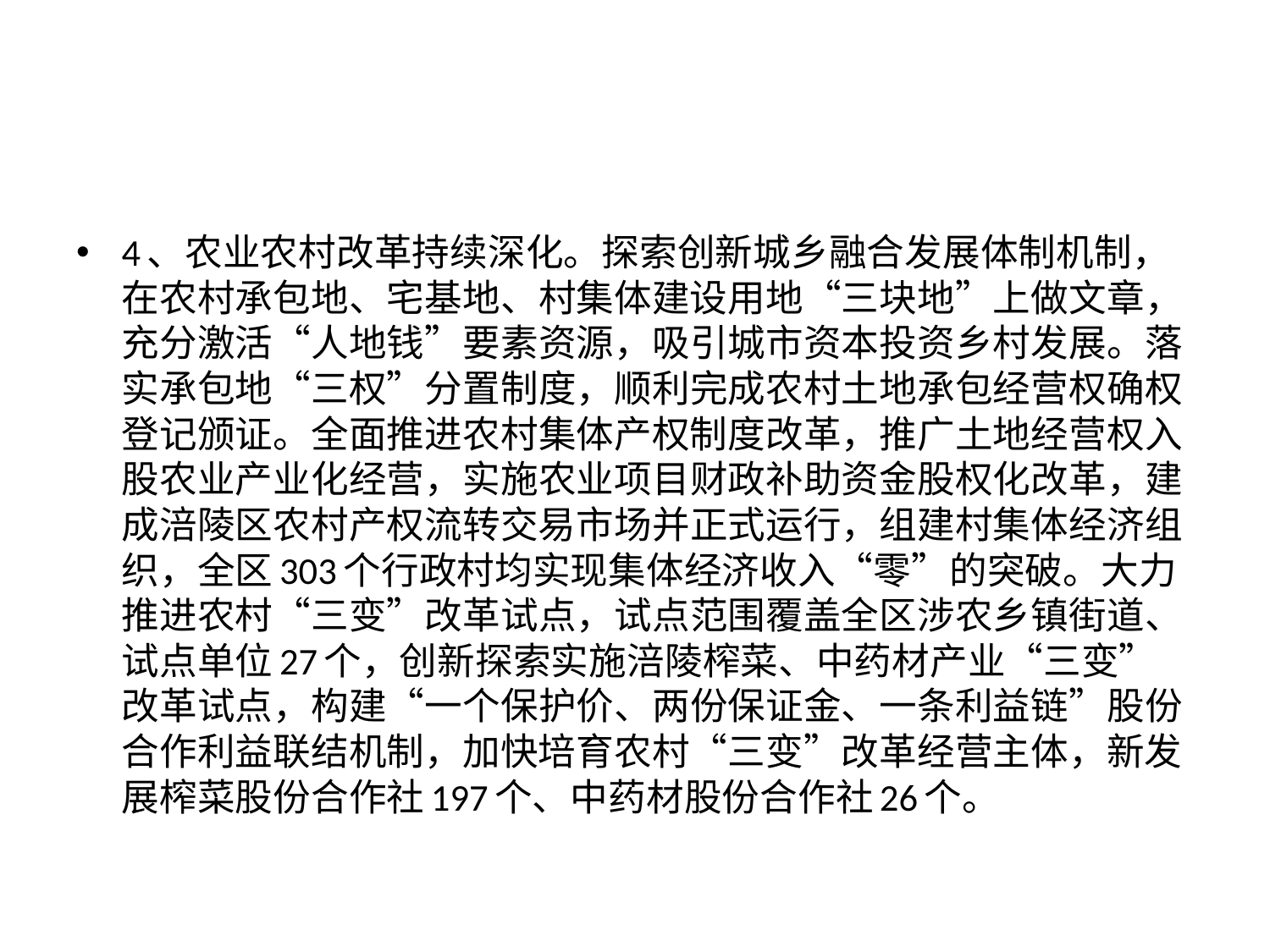

#
4、农业农村改革持续深化。探索创新城乡融合发展体制机制，在农村承包地、宅基地、村集体建设用地“三块地”上做文章，充分激活“人地钱”要素资源，吸引城市资本投资乡村发展。落实承包地“三权”分置制度，顺利完成农村土地承包经营权确权登记颁证。全面推进农村集体产权制度改革，推广土地经营权入股农业产业化经营，实施农业项目财政补助资金股权化改革，建成涪陵区农村产权流转交易市场并正式运行，组建村集体经济组织，全区303个行政村均实现集体经济收入“零”的突破。大力推进农村“三变”改革试点，试点范围覆盖全区涉农乡镇街道、试点单位27个，创新探索实施涪陵榨菜、中药材产业“三变”改革试点，构建“一个保护价、两份保证金、一条利益链”股份合作利益联结机制，加快培育农村“三变”改革经营主体，新发展榨菜股份合作社197个、中药材股份合作社26个。